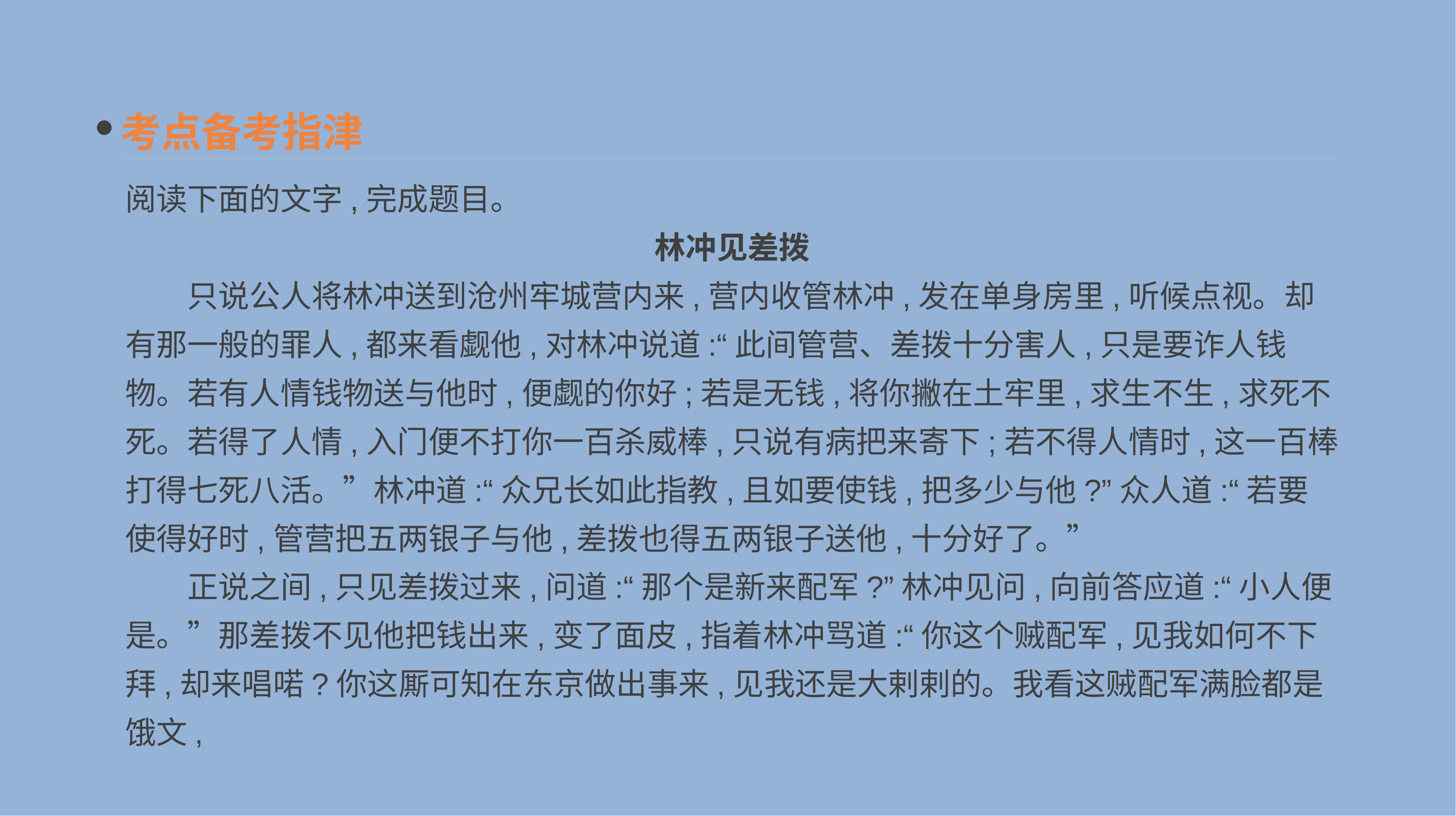

考点备考指津

阅读下面的文字,完成题目。
林冲见差拨
　　只说公人将林冲送到沧州牢城营内来,营内收管林冲,发在单身房里,听候点视。却有那一般的罪人,都来看觑他,对林冲说道:“此间管营、差拨十分害人,只是要诈人钱物。若有人情钱物送与他时,便觑的你好;若是无钱,将你撇在土牢里,求生不生,求死不死。若得了人情,入门便不打你一百杀威棒,只说有病把来寄下;若不得人情时,这一百棒打得七死八活。”林冲道:“众兄长如此指教,且如要使钱,把多少与他?”众人道:“若要使得好时,管营把五两银子与他,差拨也得五两银子送他,十分好了。”
　　正说之间,只见差拨过来,问道:“那个是新来配军?”林冲见问,向前答应道:“小人便是。”那差拨不见他把钱出来,变了面皮,指着林冲骂道:“你这个贼配军,见我如何不下拜,却来唱喏?你这厮可知在东京做出事来,见我还是大剌剌的。我看这贼配军满脸都是饿文,